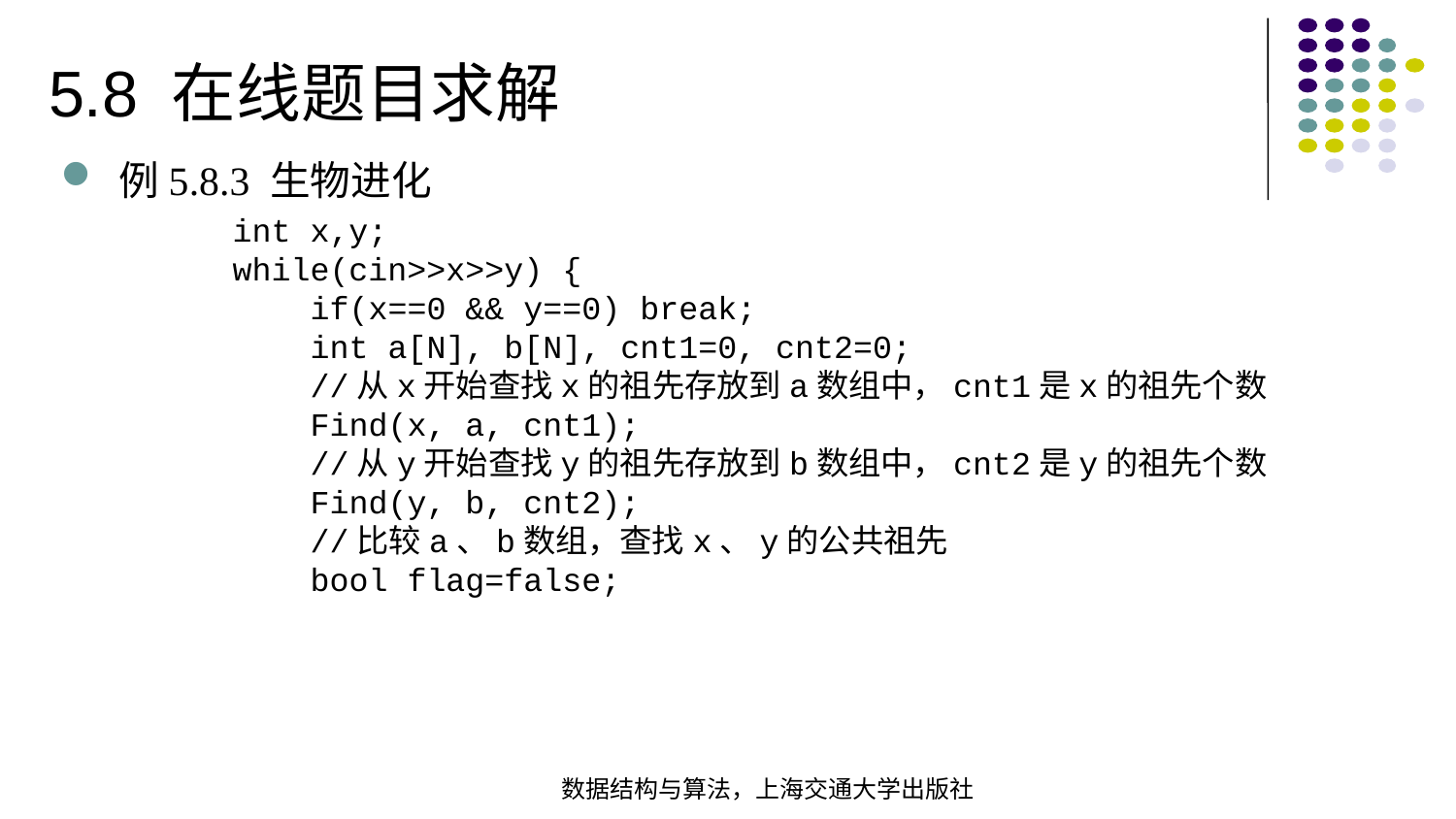

5.8 在线题目求解
例5.8.3 生物进化
        int x,y;        while(cin>>x>>y) {            if(x==0 && y==0) break;            int a[N], b[N], cnt1=0, cnt2=0;            //从x开始查找x的祖先存放到a数组中，cnt1是x的祖先个数            Find(x, a, cnt1);            //从y开始查找y的祖先存放到b数组中，cnt2是y的祖先个数            Find(y, b, cnt2);            //比较a、b数组，查找x、y的公共祖先             bool flag=false;